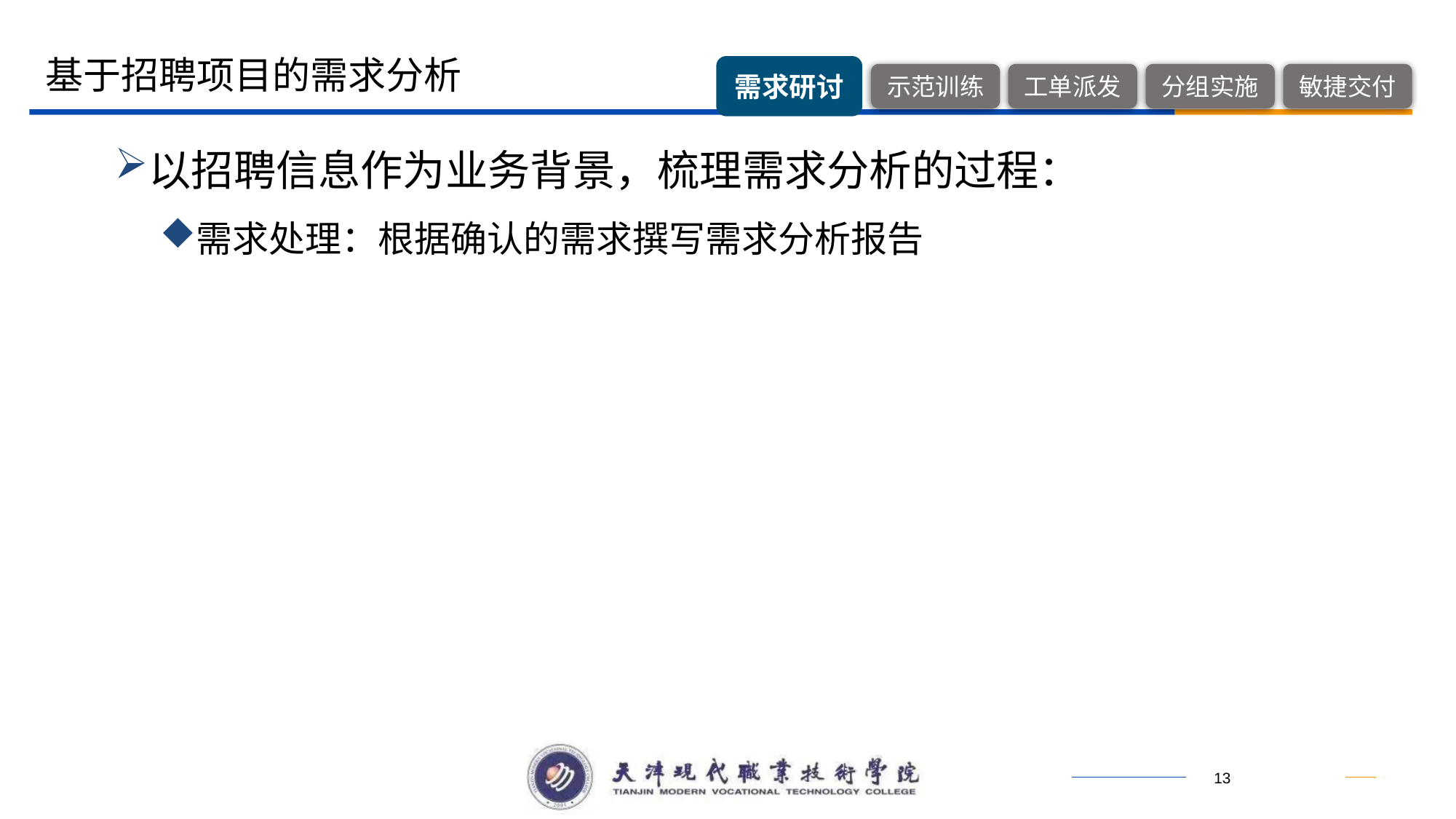

基于招聘项目的需求分析
以招聘信息作为业务背景，梳理需求分析的过程：
需求处理：根据确认的需求撰写需求分析报告